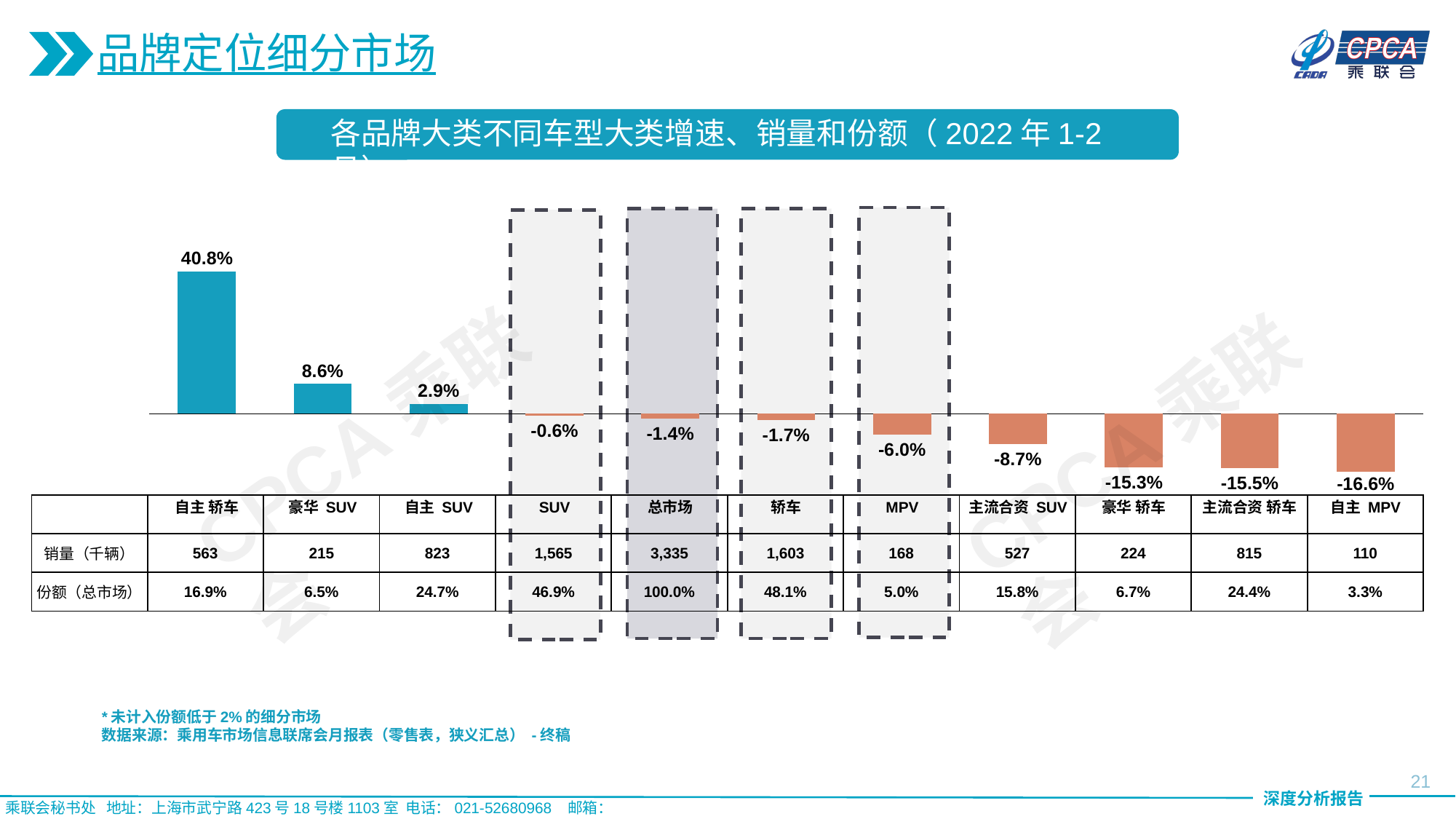

品牌定位细分市场
各品牌大类不同车型大类增速、销量和份额（2022年1-2月）

40.8%

### Chart

| Category |  |
|---|---|
8.6%
CPCA乘联会
CPCA乘联会
2.9%
-0.6%
-1.4%
-1.7%
-6.0%
-8.7%
-15.3%
-15.5%
-16.6%
|  |  |  |  |  |  |  |  |  |  |  |  |
| --- | --- | --- | --- | --- | --- | --- | --- | --- | --- | --- | --- |
| 销量（千辆） | 563 | 215 | 823 | 1,565 | 3,335 | 1,603 | 168 | 527 | 224 | 815 | 110 |
| 份额（总市场） | 16.9% | 6.5% | 24.7% | 46.9% | 100.0% | 48.1% | 5.0% | 15.8% | 6.7% | 24.4% | 3.3% |
自主 轿车
豪华 SUV
自主 SUV
SUV
总市场
轿车
MPV
主流合资 SUV
豪华 轿车
主流合资 轿车
自主 MPV
*未计入份额低于2%的细分市场
数据来源：乘用车市场信息联席会月报表（零售表，狭义汇总） -终稿
21